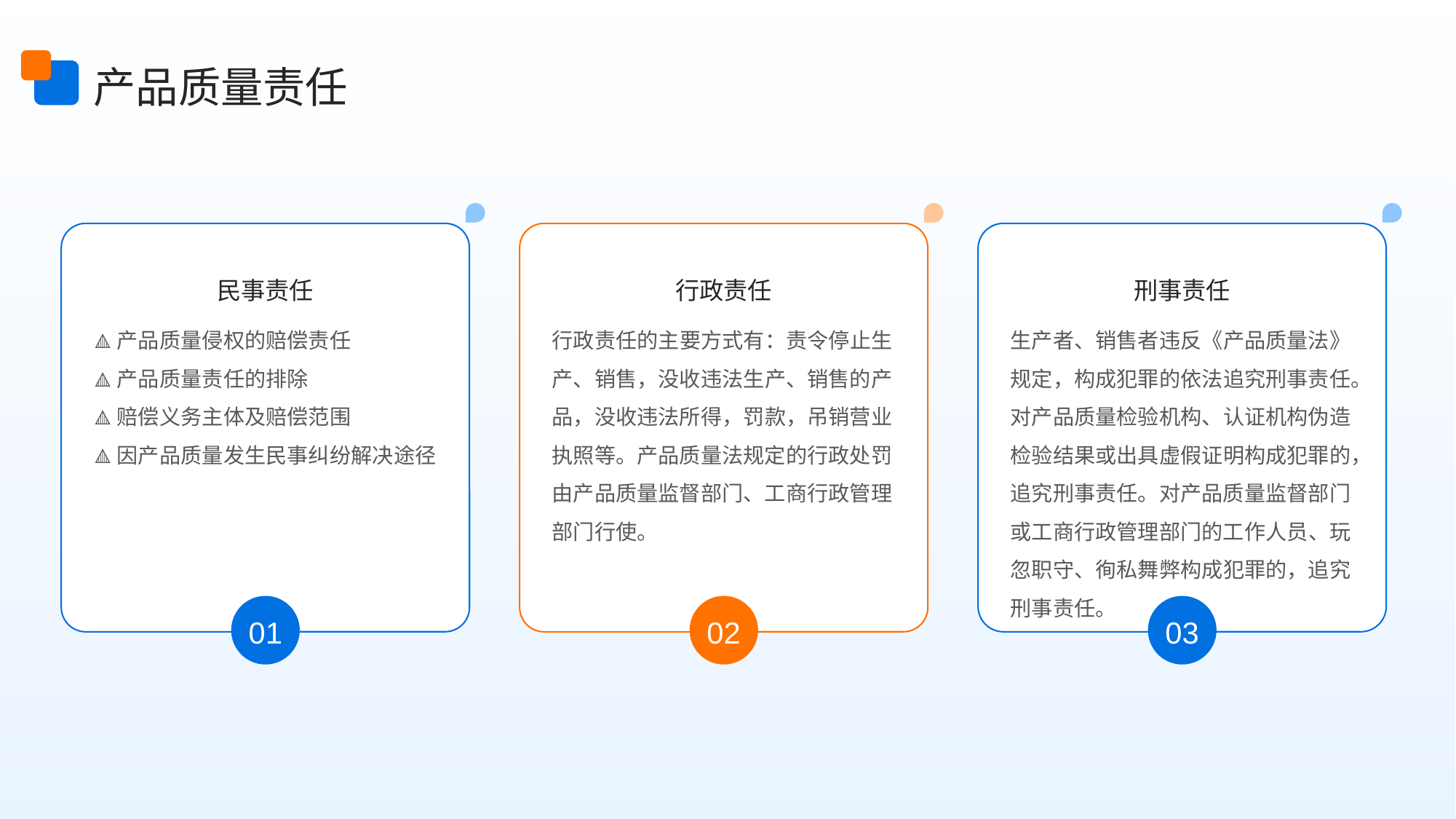

产品质量责任

民事责任
行政责任
刑事责任
🔺产品质量侵权的赔偿责任
🔺产品质量责任的排除
🔺赔偿义务主体及赔偿范围
🔺因产品质量发生民事纠纷解决途径
生产者、销售者违反《产品质量法》规定，构成犯罪的依法追究刑事责任。
对产品质量检验机构、认证机构伪造检验结果或出具虚假证明构成犯罪的，追究刑事责任。对产品质量监督部门或工商行政管理部门的工作人员、玩忽职守、徇私舞弊构成犯罪的，追究刑事责任。
行政责任的主要方式有：责令停止生产、销售，没收违法生产、销售的产品，没收违法所得，罚款，吊销营业执照等。产品质量法规定的行政处罚由产品质量监督部门、工商行政管理部门行使。

01
02
03